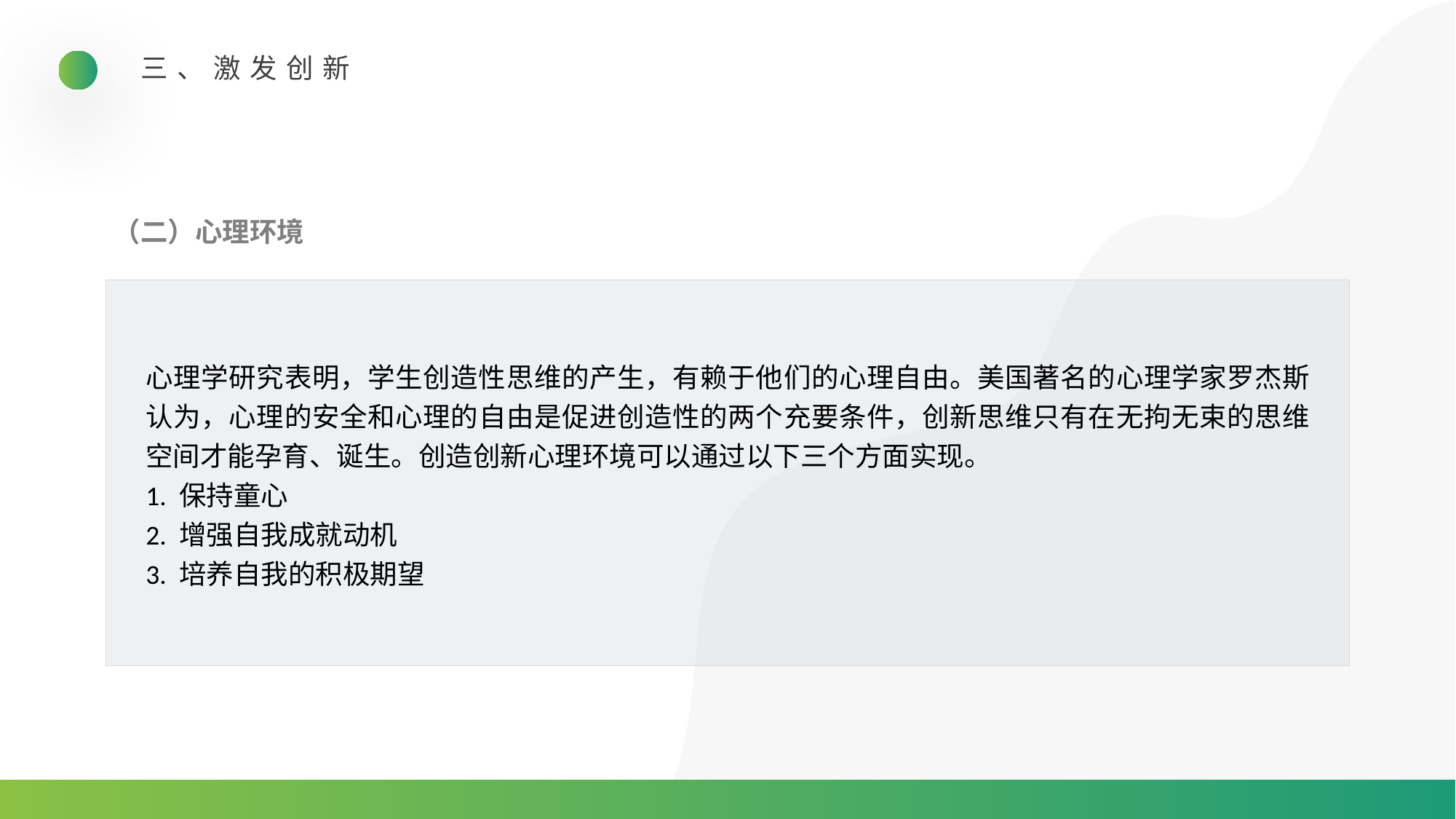

三、激发创新
（二）心理环境

心理学研究表明，学生创造性思维的产生，有赖于他们的心理自由。美国著名的心理学家罗杰斯认为，心理的安全和心理的自由是促进创造性的两个充要条件，创新思维只有在无拘无束的思维空间才能孕育、诞生。创造创新心理环境可以通过以下三个方面实现。
1. 保持童心
2. 增强自我成就动机
3. 培养自我的积极期望